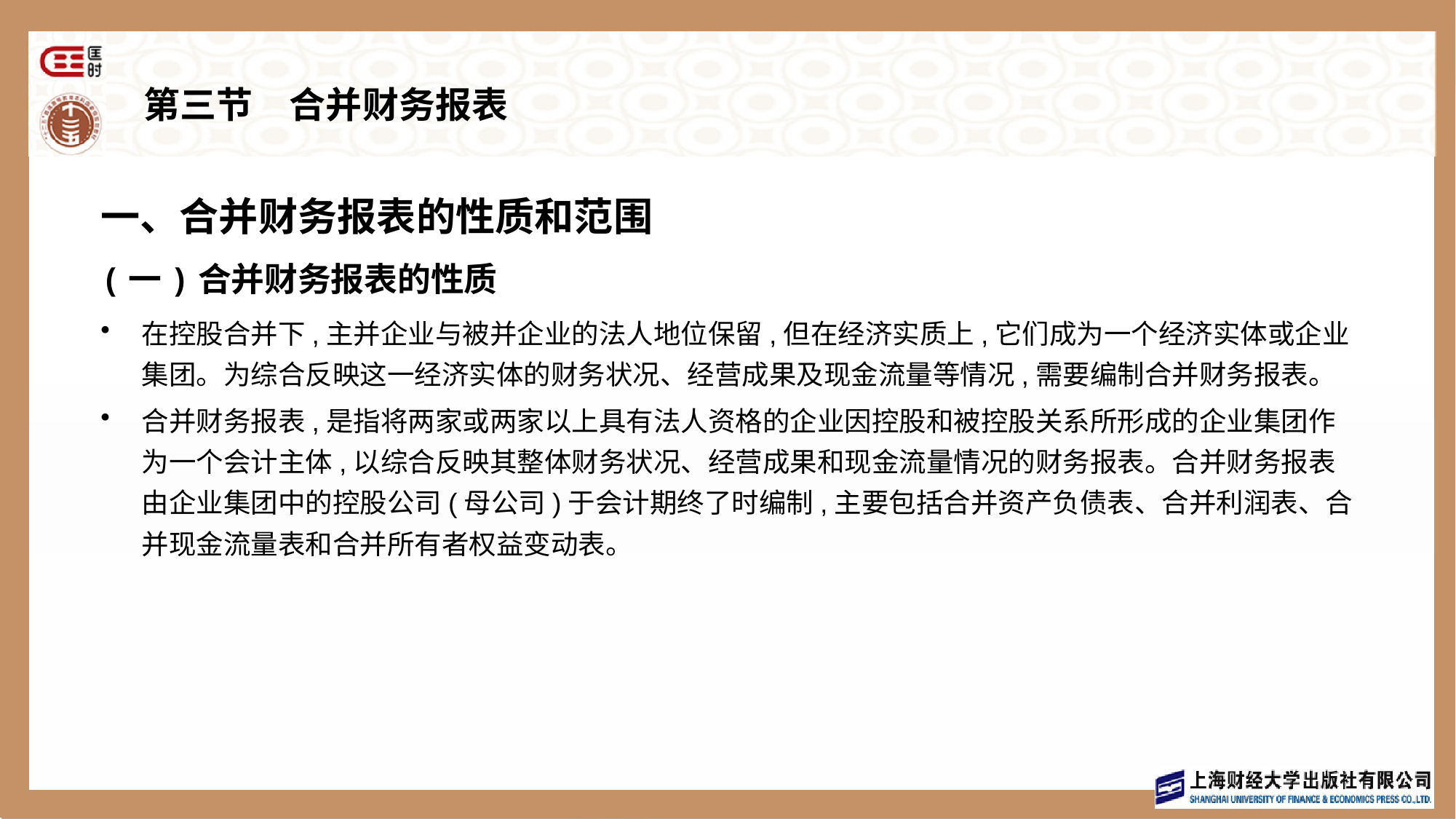

# 第三节　合并财务报表
一、合并财务报表的性质和范围
(一)合并财务报表的性质
在控股合并下,主并企业与被并企业的法人地位保留,但在经济实质上,它们成为一个经济实体或企业集团。为综合反映这一经济实体的财务状况、经营成果及现金流量等情况,需要编制合并财务报表。
合并财务报表,是指将两家或两家以上具有法人资格的企业因控股和被控股关系所形成的企业集团作为一个会计主体,以综合反映其整体财务状况、经营成果和现金流量情况的财务报表。合并财务报表由企业集团中的控股公司(母公司)于会计期终了时编制,主要包括合并资产负债表、合并利润表、合并现金流量表和合并所有者权益变动表。